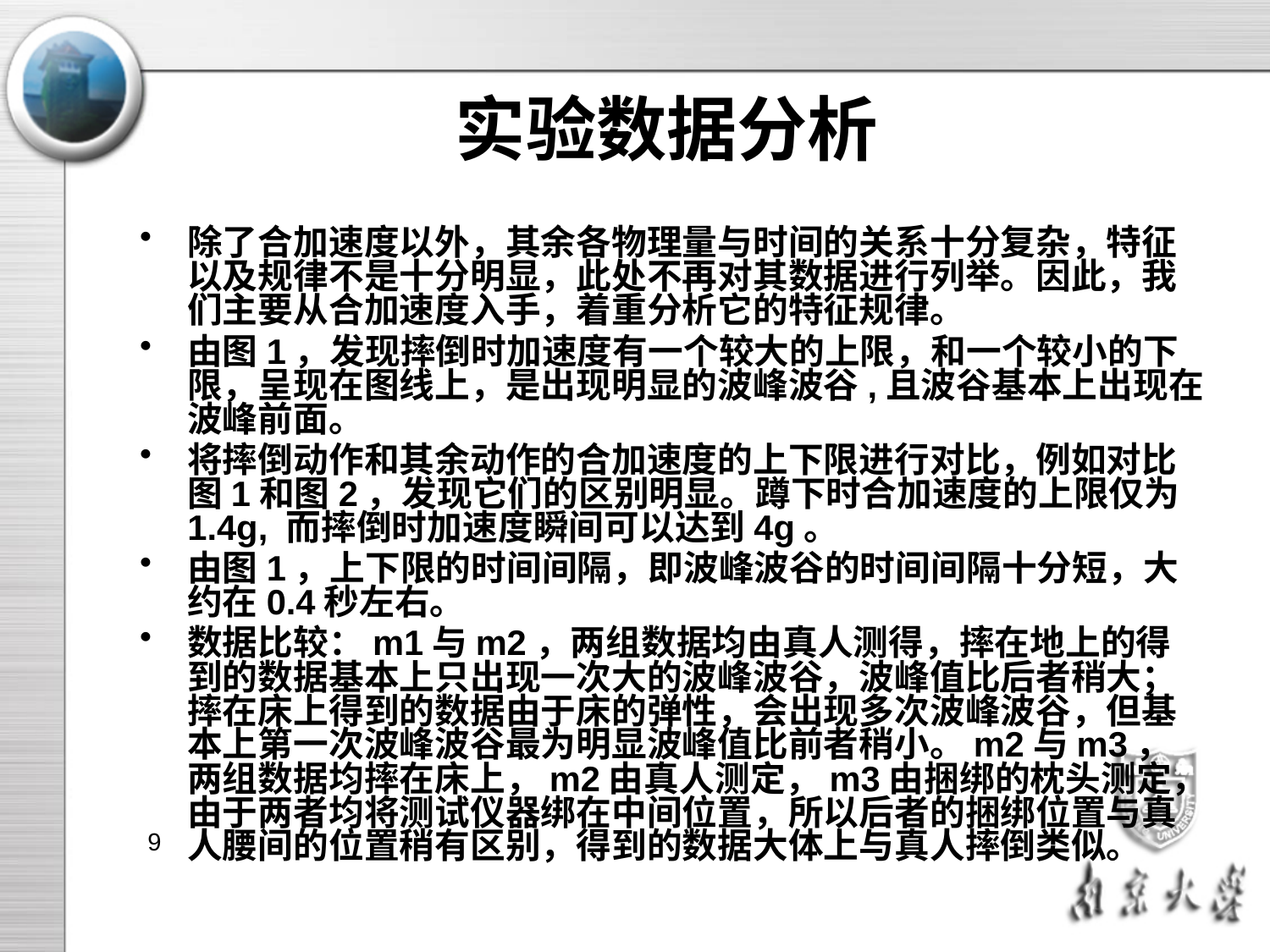

# 实验数据分析
除了合加速度以外，其余各物理量与时间的关系十分复杂，特征以及规律不是十分明显，此处不再对其数据进行列举。因此，我们主要从合加速度入手，着重分析它的特征规律。
由图1，发现摔倒时加速度有一个较大的上限，和一个较小的下限，呈现在图线上，是出现明显的波峰波谷,且波谷基本上出现在波峰前面。
将摔倒动作和其余动作的合加速度的上下限进行对比，例如对比图1和图2，发现它们的区别明显。蹲下时合加速度的上限仅为1.4g, 而摔倒时加速度瞬间可以达到4g。
由图1，上下限的时间间隔，即波峰波谷的时间间隔十分短，大约在0.4秒左右。
数据比较：m1与m2，两组数据均由真人测得，摔在地上的得到的数据基本上只出现一次大的波峰波谷，波峰值比后者稍大；摔在床上得到的数据由于床的弹性，会出现多次波峰波谷，但基本上第一次波峰波谷最为明显波峰值比前者稍小。m2与m3，两组数据均摔在床上，m2由真人测定，m3由捆绑的枕头测定，由于两者均将测试仪器绑在中间位置，所以后者的捆绑位置与真人腰间的位置稍有区别，得到的数据大体上与真人摔倒类似。
9